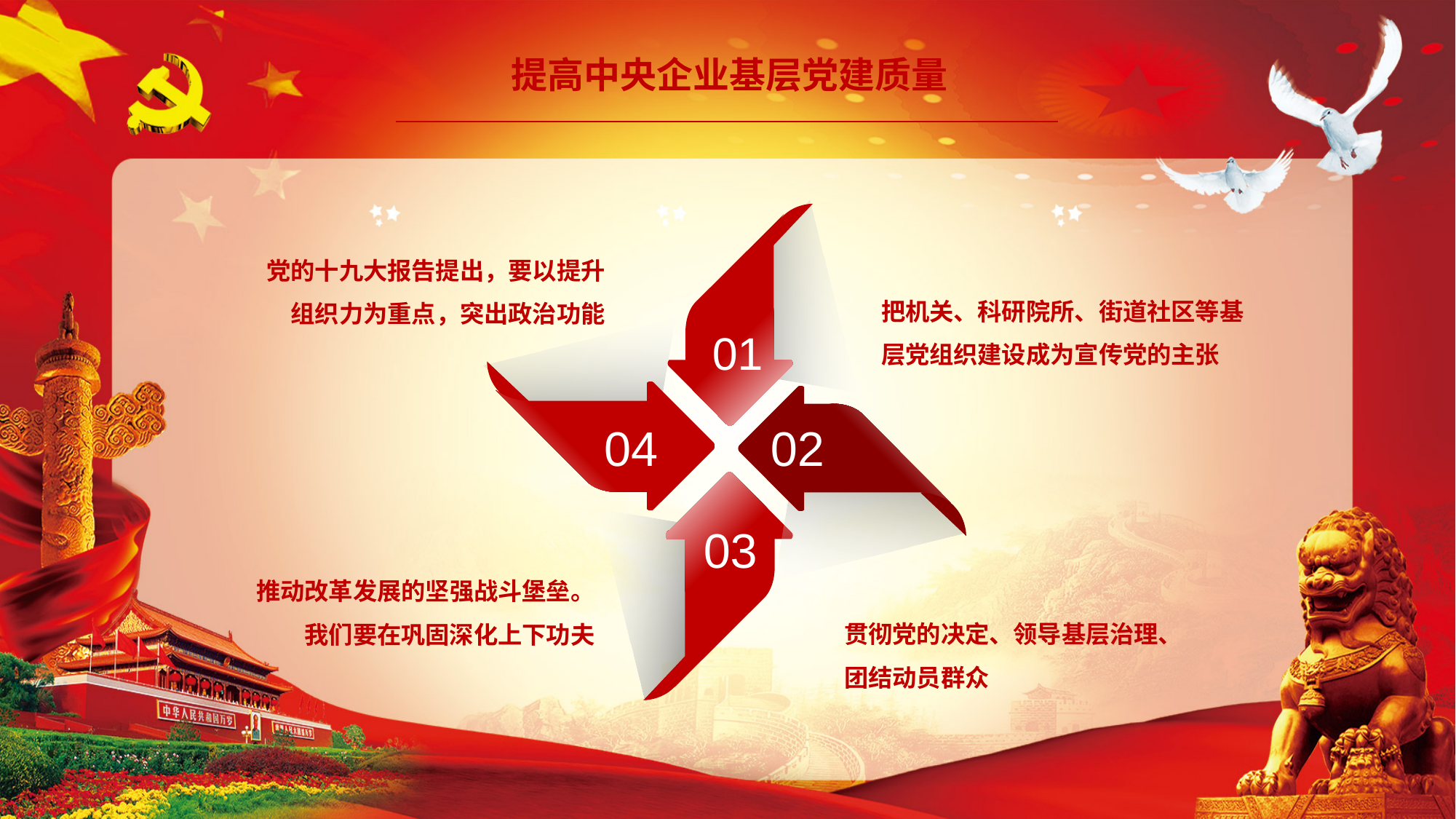

提高中央企业基层党建质量

01
党的十九大报告提出，要以提升组织力为重点，突出政治功能
把机关、科研院所、街道社区等基层党组织建设成为宣传党的主张

04

02

03

推动改革发展的坚强战斗堡垒。我们要在巩固深化上下功夫
贯彻党的决定、领导基层治理、团结动员群众